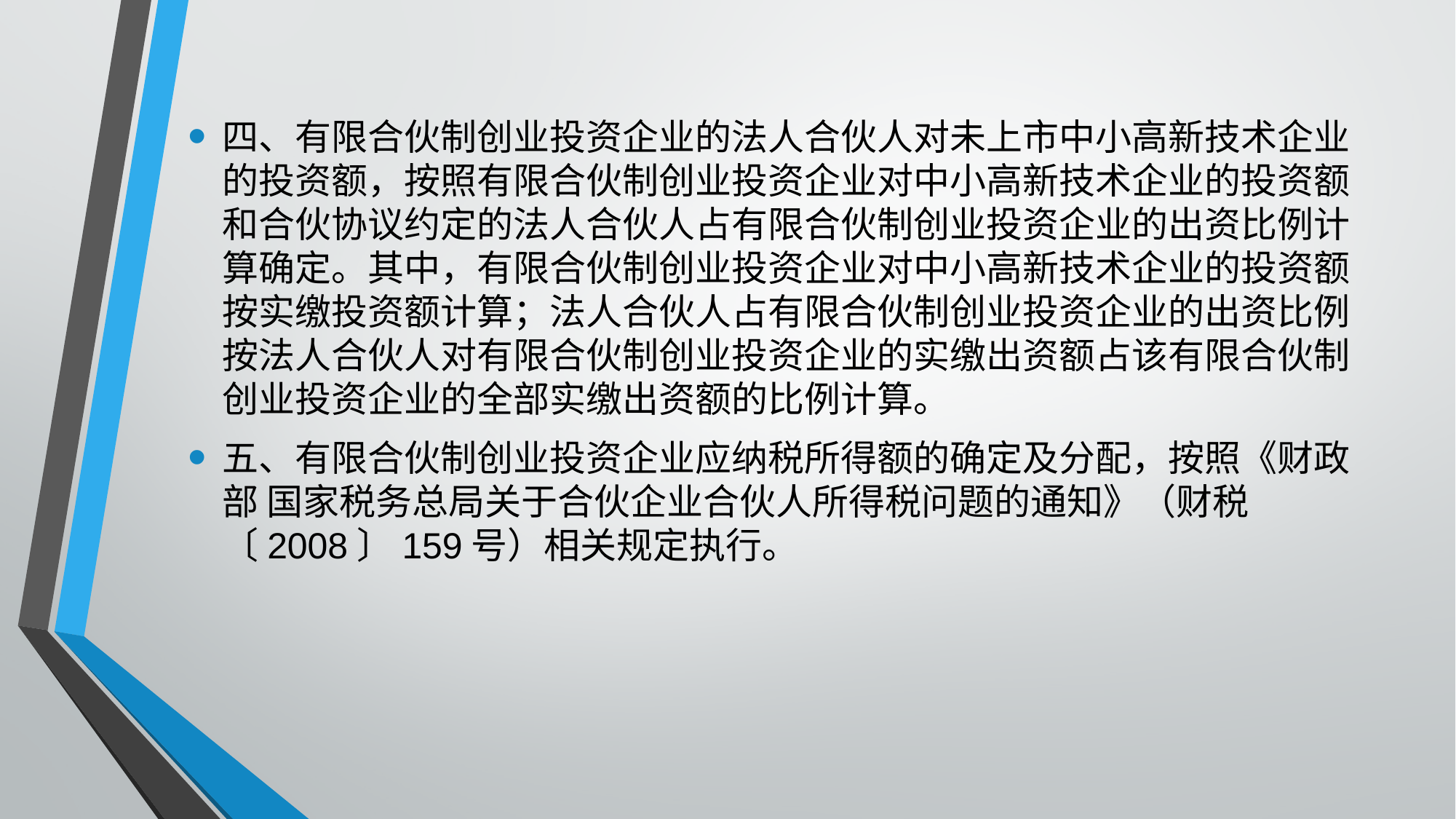

四、有限合伙制创业投资企业的法人合伙人对未上市中小高新技术企业的投资额，按照有限合伙制创业投资企业对中小高新技术企业的投资额和合伙协议约定的法人合伙人占有限合伙制创业投资企业的出资比例计算确定。其中，有限合伙制创业投资企业对中小高新技术企业的投资额按实缴投资额计算；法人合伙人占有限合伙制创业投资企业的出资比例按法人合伙人对有限合伙制创业投资企业的实缴出资额占该有限合伙制创业投资企业的全部实缴出资额的比例计算。
五、有限合伙制创业投资企业应纳税所得额的确定及分配，按照《财政部 国家税务总局关于合伙企业合伙人所得税问题的通知》（财税〔2008〕159号）相关规定执行。